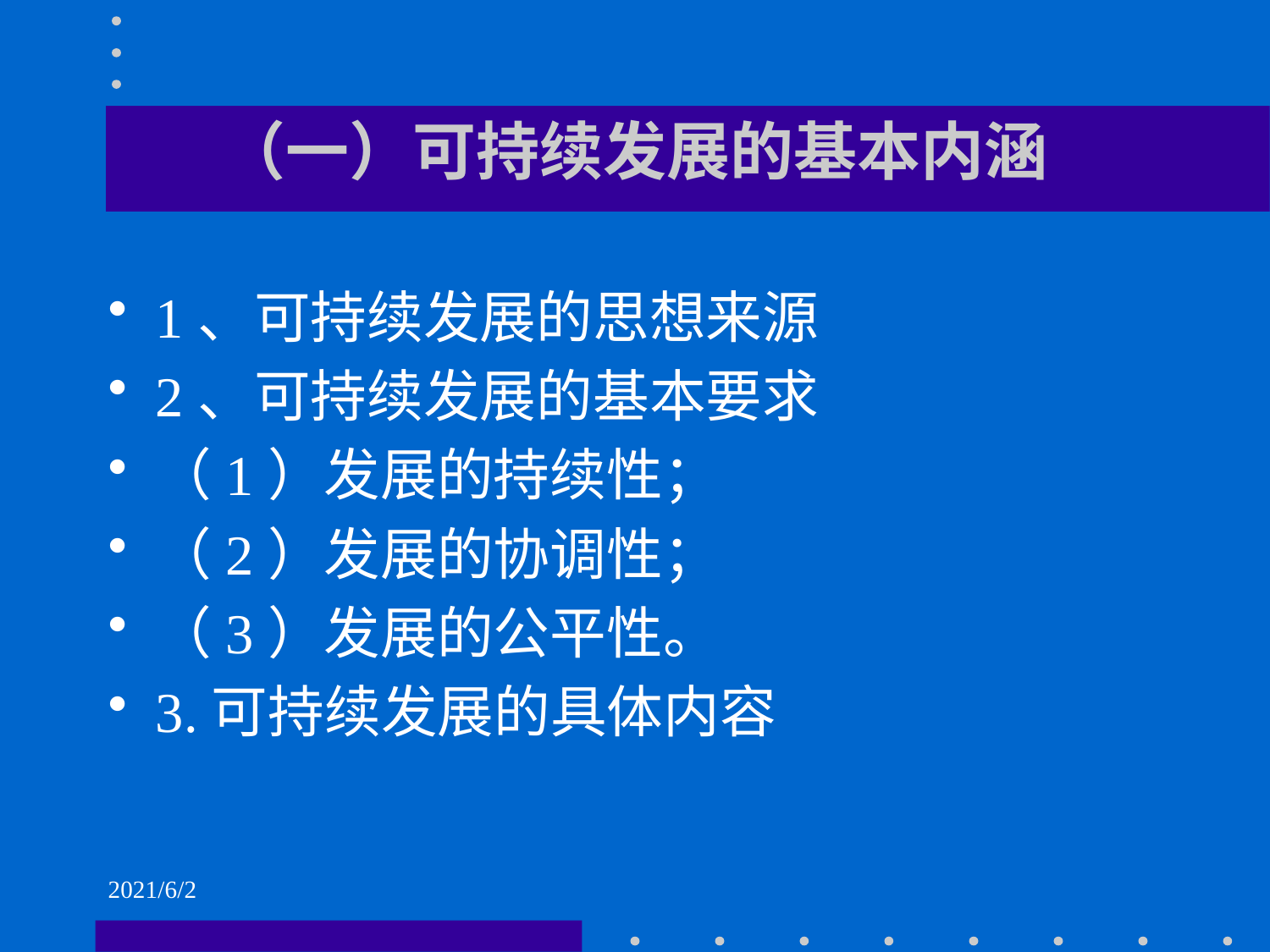

# （一）可持续发展的基本内涵
1、可持续发展的思想来源
2、可持续发展的基本要求
（1）发展的持续性；
（2）发展的协调性；
（3）发展的公平性。
3.可持续发展的具体内容
2021/6/2